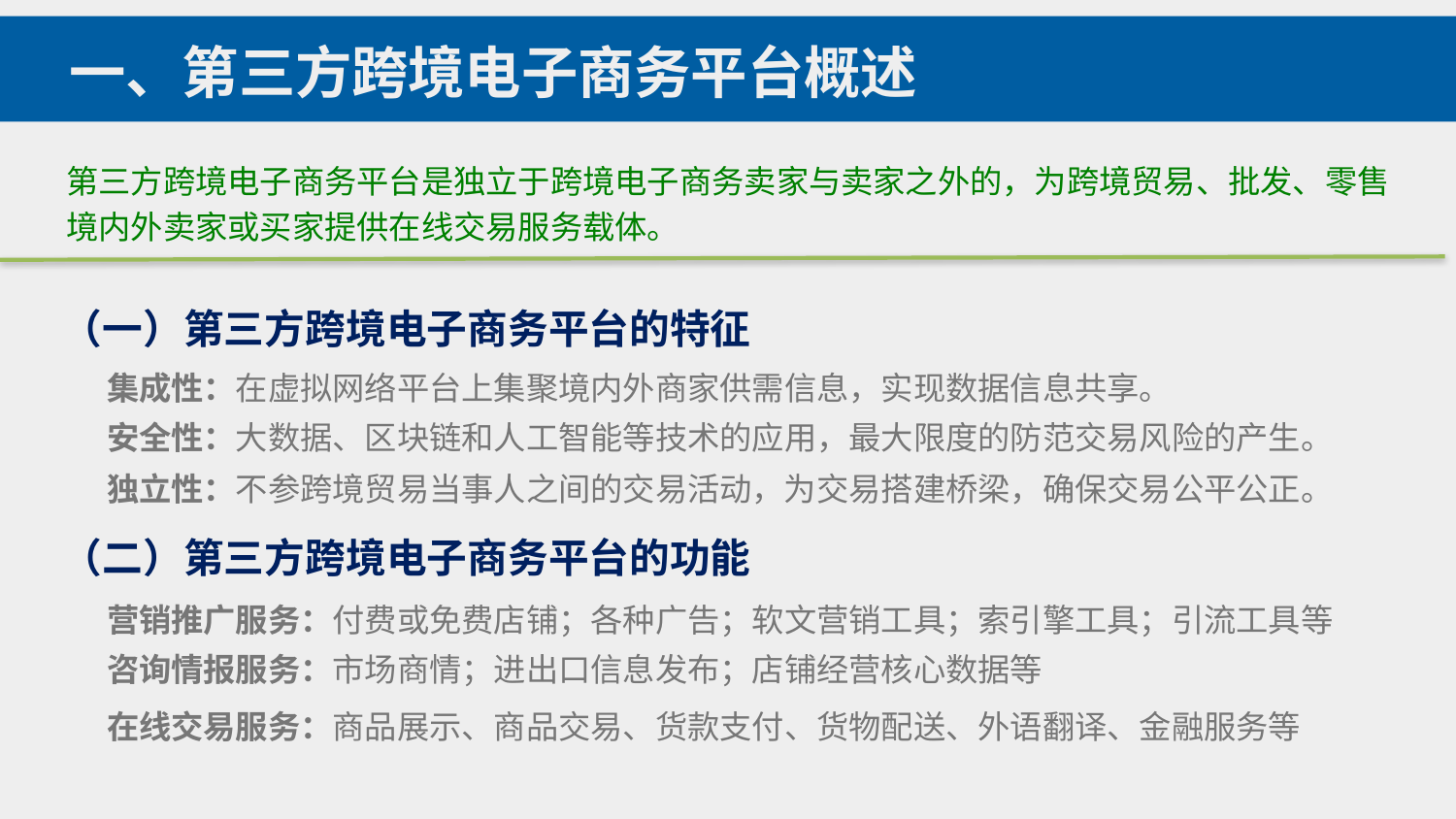

一、第三方跨境电子商务平台概述
第三方跨境电子商务平台是独立于跨境电子商务卖家与卖家之外的，为跨境贸易、批发、零售境内外卖家或买家提供在线交易服务载体。
（一）第三方跨境电子商务平台的特征
集成性：在虚拟网络平台上集聚境内外商家供需信息，实现数据信息共享。
安全性：大数据、区块链和人工智能等技术的应用，最大限度的防范交易风险的产生。
独立性：不参跨境贸易当事人之间的交易活动，为交易搭建桥梁，确保交易公平公正。
（二）第三方跨境电子商务平台的功能
营销推广服务：付费或免费店铺；各种广告；软文营销工具；索引擎工具；引流工具等
咨询情报服务：市场商情；进出口信息发布；店铺经营核心数据等
在线交易服务：商品展示、商品交易、货款支付、货物配送、外语翻译、金融服务等